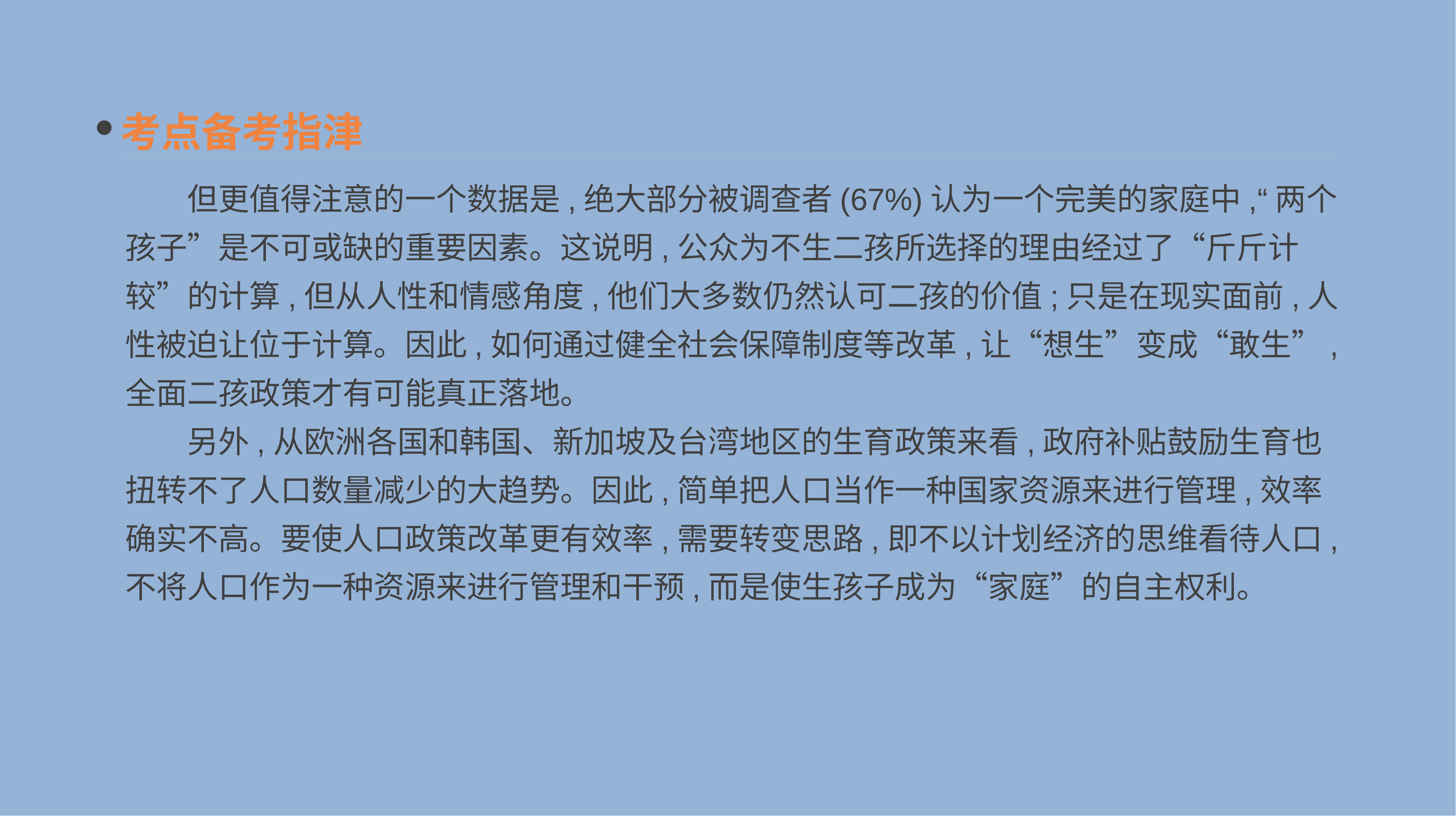

考点备考指津

　　但更值得注意的一个数据是,绝大部分被调查者(67%)认为一个完美的家庭中,“两个孩子”是不可或缺的重要因素。这说明,公众为不生二孩所选择的理由经过了“斤斤计较”的计算,但从人性和情感角度,他们大多数仍然认可二孩的价值;只是在现实面前,人性被迫让位于计算。因此,如何通过健全社会保障制度等改革,让“想生”变成“敢生”,全面二孩政策才有可能真正落地。
　　另外,从欧洲各国和韩国、新加坡及台湾地区的生育政策来看,政府补贴鼓励生育也扭转不了人口数量减少的大趋势。因此,简单把人口当作一种国家资源来进行管理,效率确实不高。要使人口政策改革更有效率,需要转变思路,即不以计划经济的思维看待人口,不将人口作为一种资源来进行管理和干预,而是使生孩子成为“家庭”的自主权利。